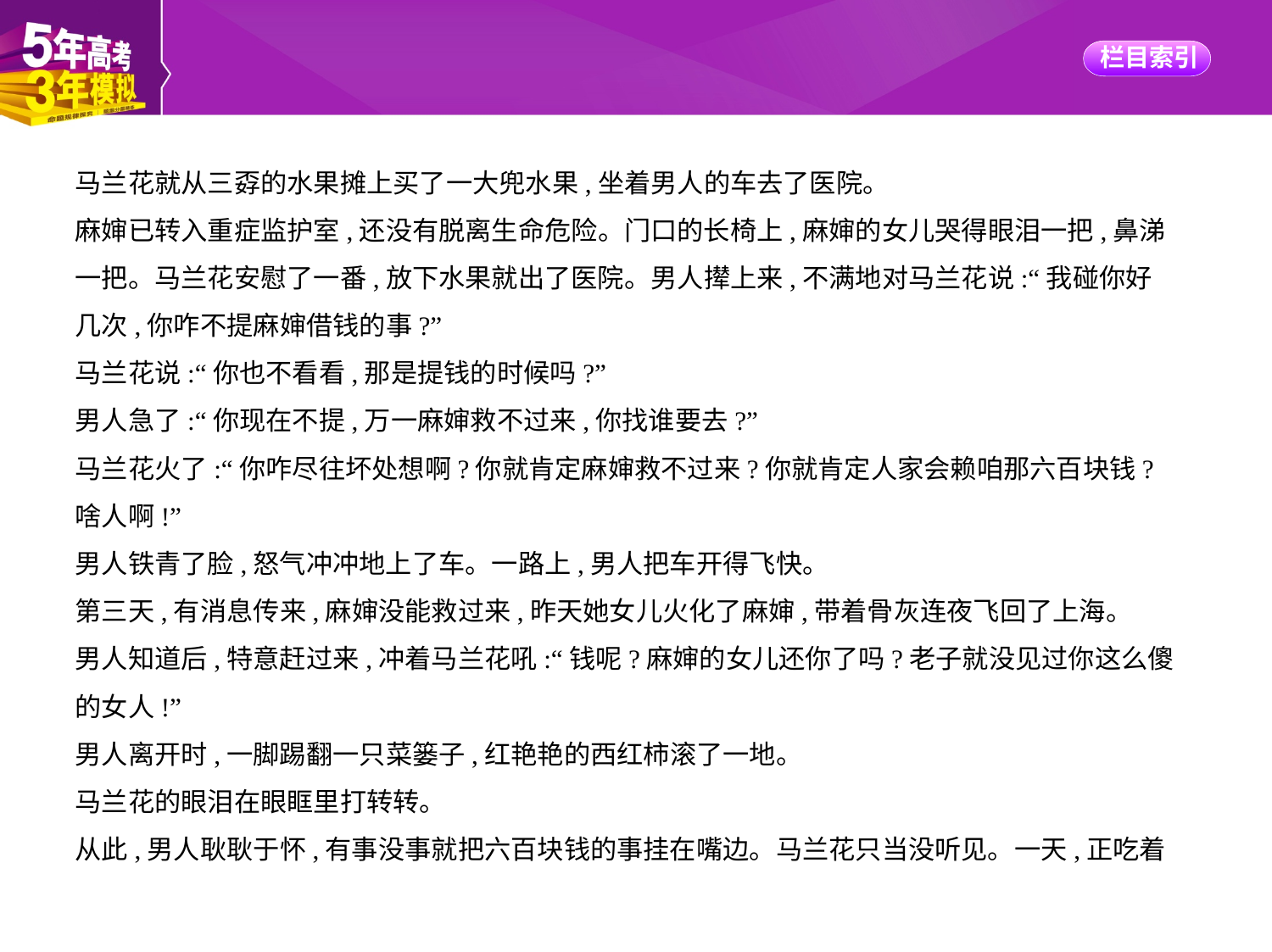

马兰花就从三孬的水果摊上买了一大兜水果,坐着男人的车去了医院。
麻婶已转入重症监护室,还没有脱离生命危险。门口的长椅上,麻婶的女儿哭得眼泪一把,鼻涕
一把。马兰花安慰了一番,放下水果就出了医院。男人撵上来,不满地对马兰花说:“我碰你好
几次,你咋不提麻婶借钱的事?”
马兰花说:“你也不看看,那是提钱的时候吗?”
男人急了:“你现在不提,万一麻婶救不过来,你找谁要去?”
马兰花火了:“你咋尽往坏处想啊?你就肯定麻婶救不过来?你就肯定人家会赖咱那六百块钱?
啥人啊!”
男人铁青了脸,怒气冲冲地上了车。一路上,男人把车开得飞快。
第三天,有消息传来,麻婶没能救过来,昨天她女儿火化了麻婶,带着骨灰连夜飞回了上海。
男人知道后,特意赶过来,冲着马兰花吼:“钱呢?麻婶的女儿还你了吗?老子就没见过你这么傻
的女人!”
男人离开时,一脚踢翻一只菜篓子,红艳艳的西红柿滚了一地。
马兰花的眼泪在眼眶里打转转。
从此,男人耿耿于怀,有事没事就把六百块钱的事挂在嘴边。马兰花只当没听见。一天,正吃着